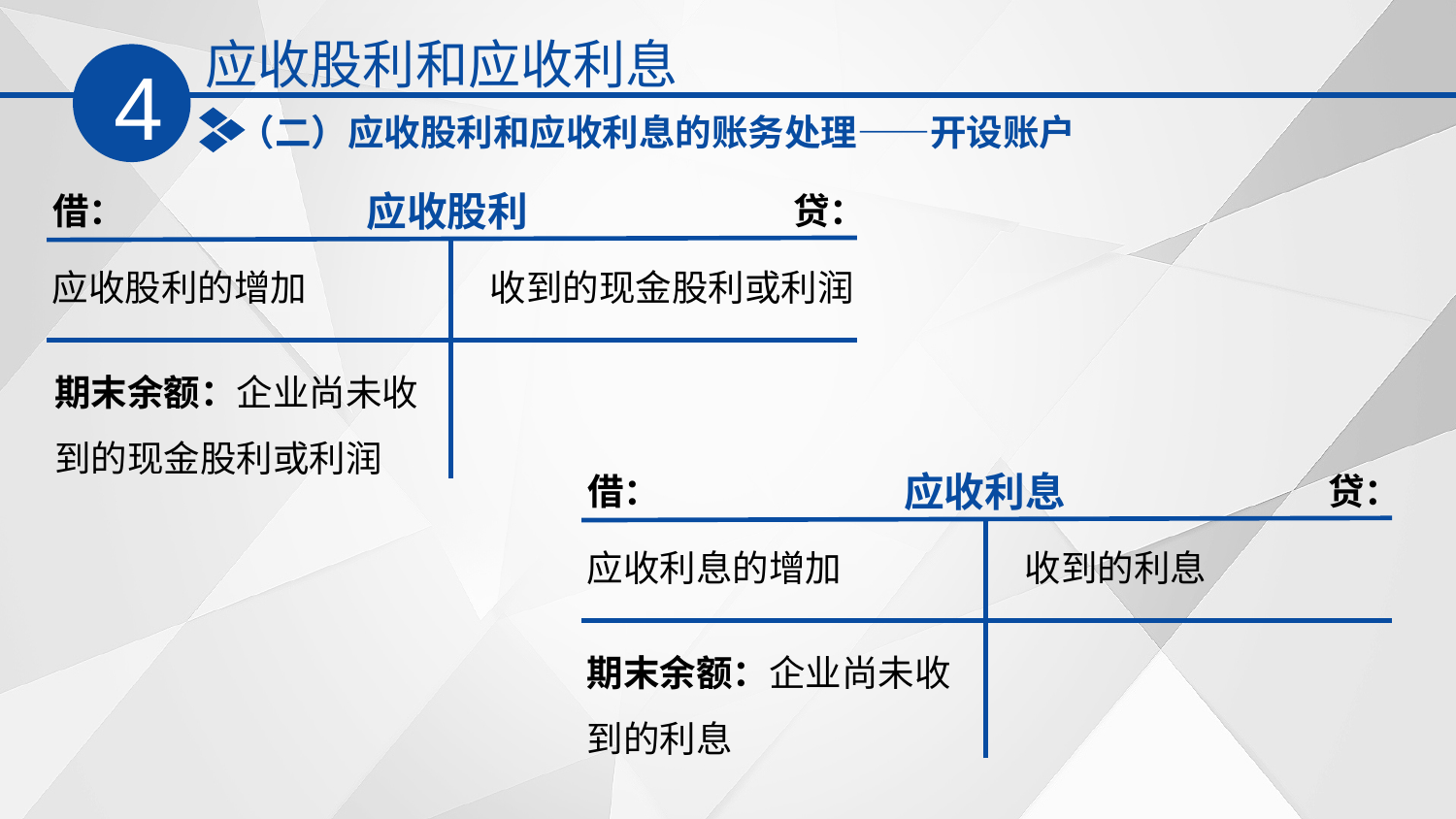

应收股利和应收利息
4

（二）应收股利和应收利息的账务处理——开设账户

应收股利
借：
     贷：
应收股利的增加
收到的现金股利或利润
期末余额：企业尚未收到的现金股利或利润
应收利息
借：
     贷：
应收利息的增加
收到的利息
期末余额：企业尚未收到的利息